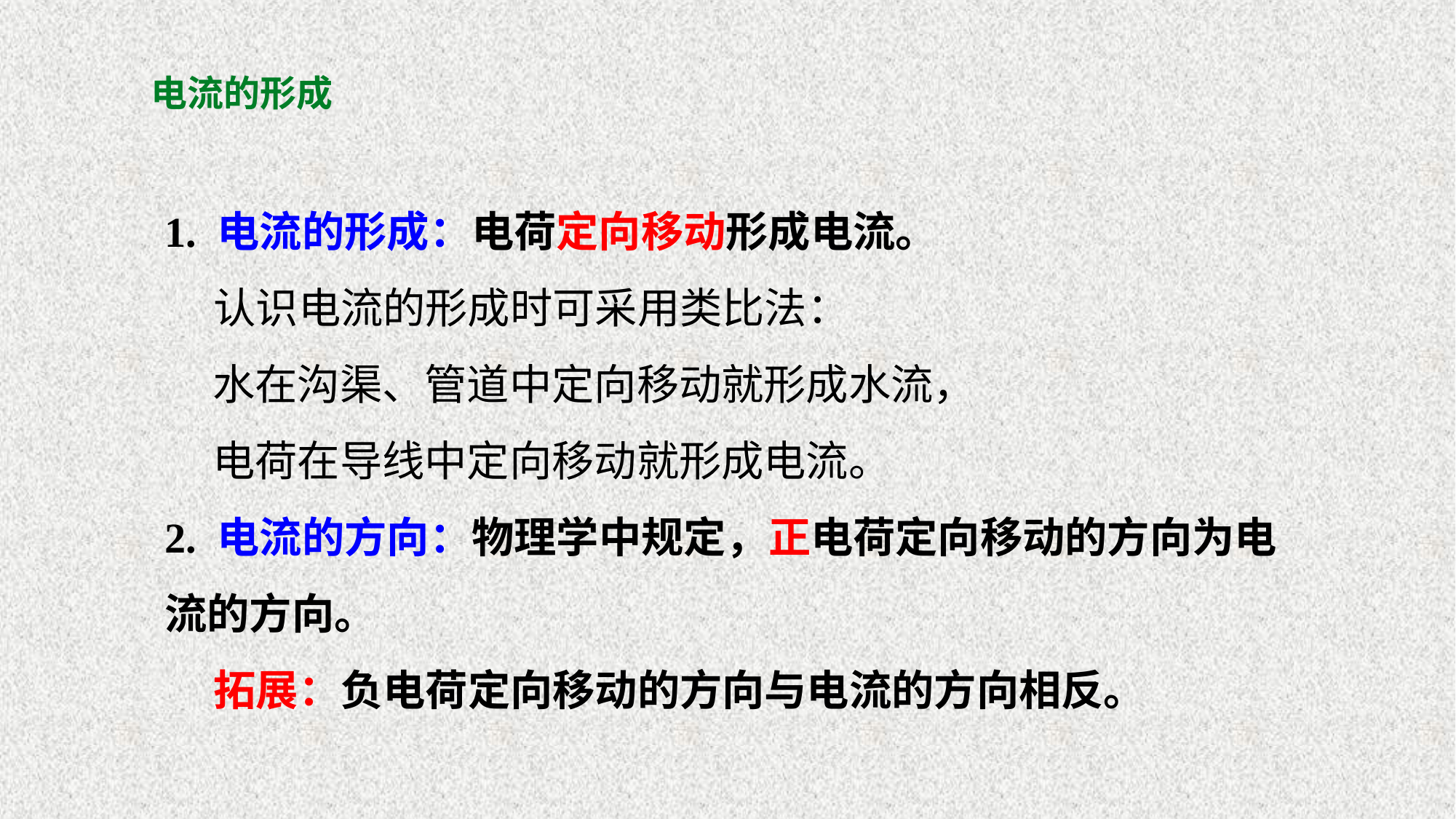

# 电流的形成
1. 电流的形成：电荷定向移动形成电流。
    认识电流的形成时可采用类比法：
    水在沟渠、管道中定向移动就形成水流，
    电荷在导线中定向移动就形成电流。
2. 电流的方向：物理学中规定，正电荷定向移动的方向为电流的方向。
    拓展：负电荷定向移动的方向与电流的方向相反。